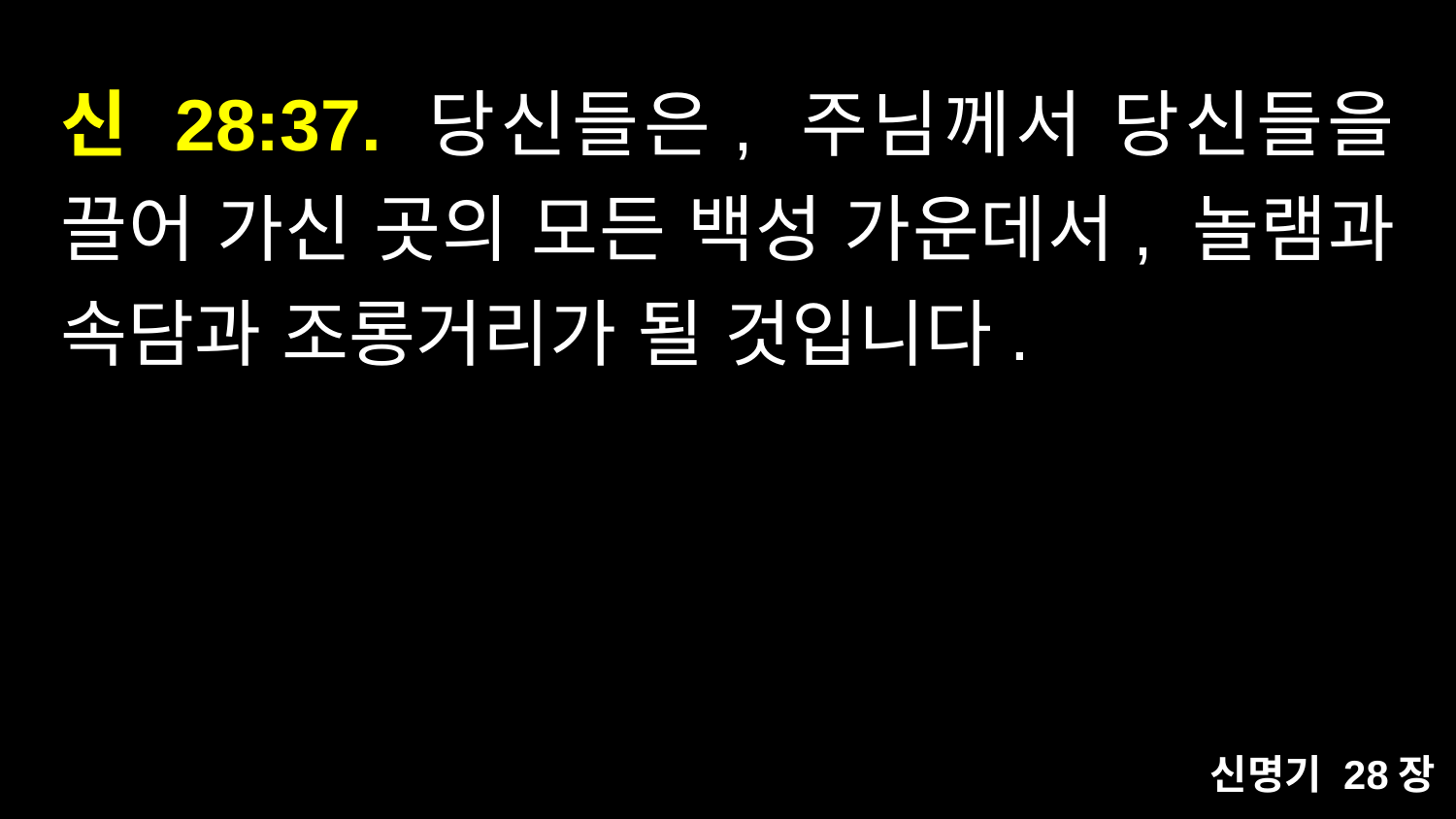

# 신 28:37. 당신들은, 주님께서 당신들을 끌어 가신 곳의 모든 백성 가운데서, 놀램과 속담과 조롱거리가 될 것입니다.
신명기 28장